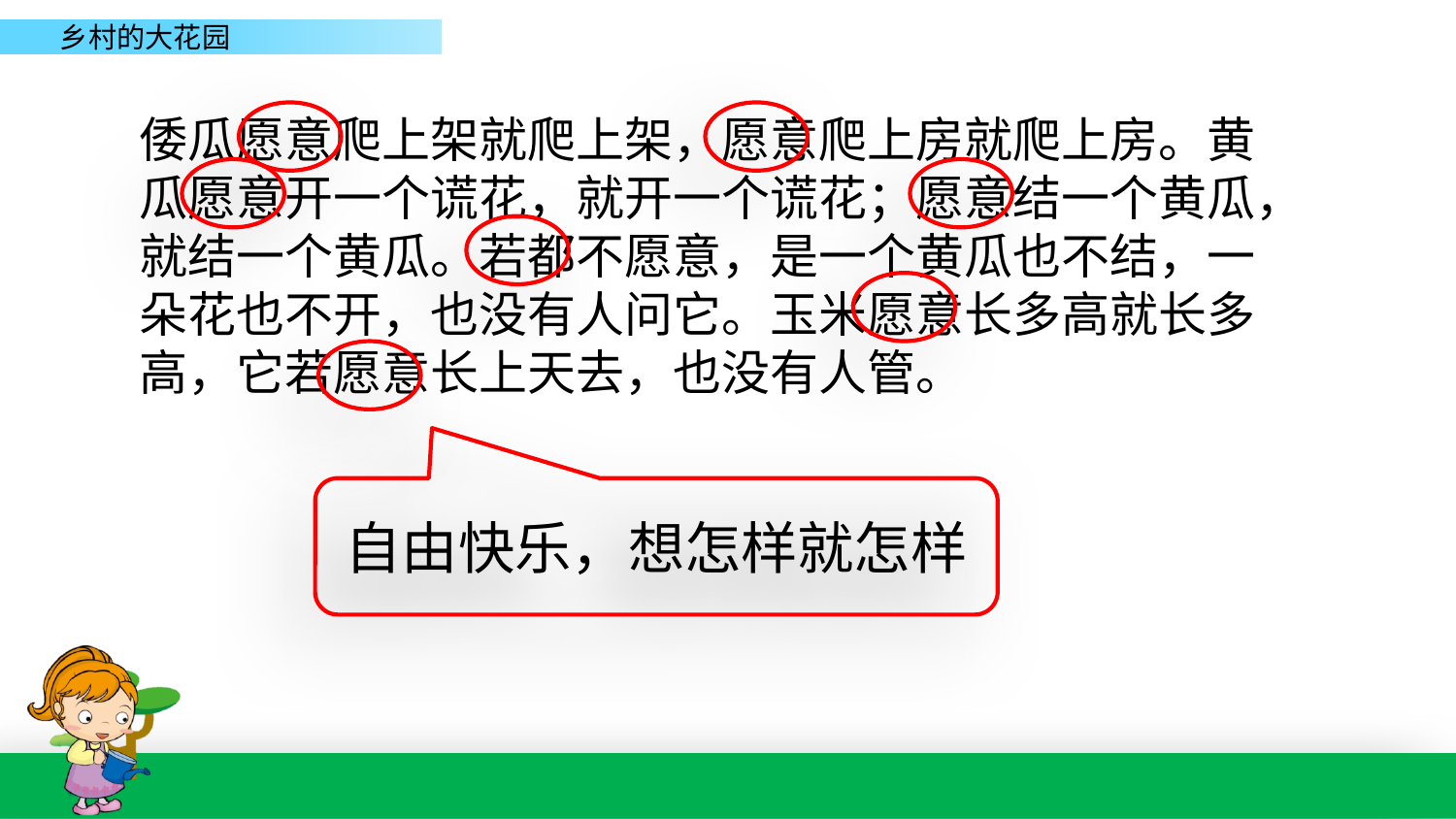

倭瓜愿意爬上架就爬上架，愿意爬上房就爬上房。黄瓜愿意开一个谎花，就开一个谎花；愿意结一个黄瓜，就结一个黄瓜。若都不愿意，是一个黄瓜也不结，一朵花也不开，也没有人问它。玉米愿意长多高就长多高，它若愿意长上天去，也没有人管。

自由快乐，想怎样就怎样